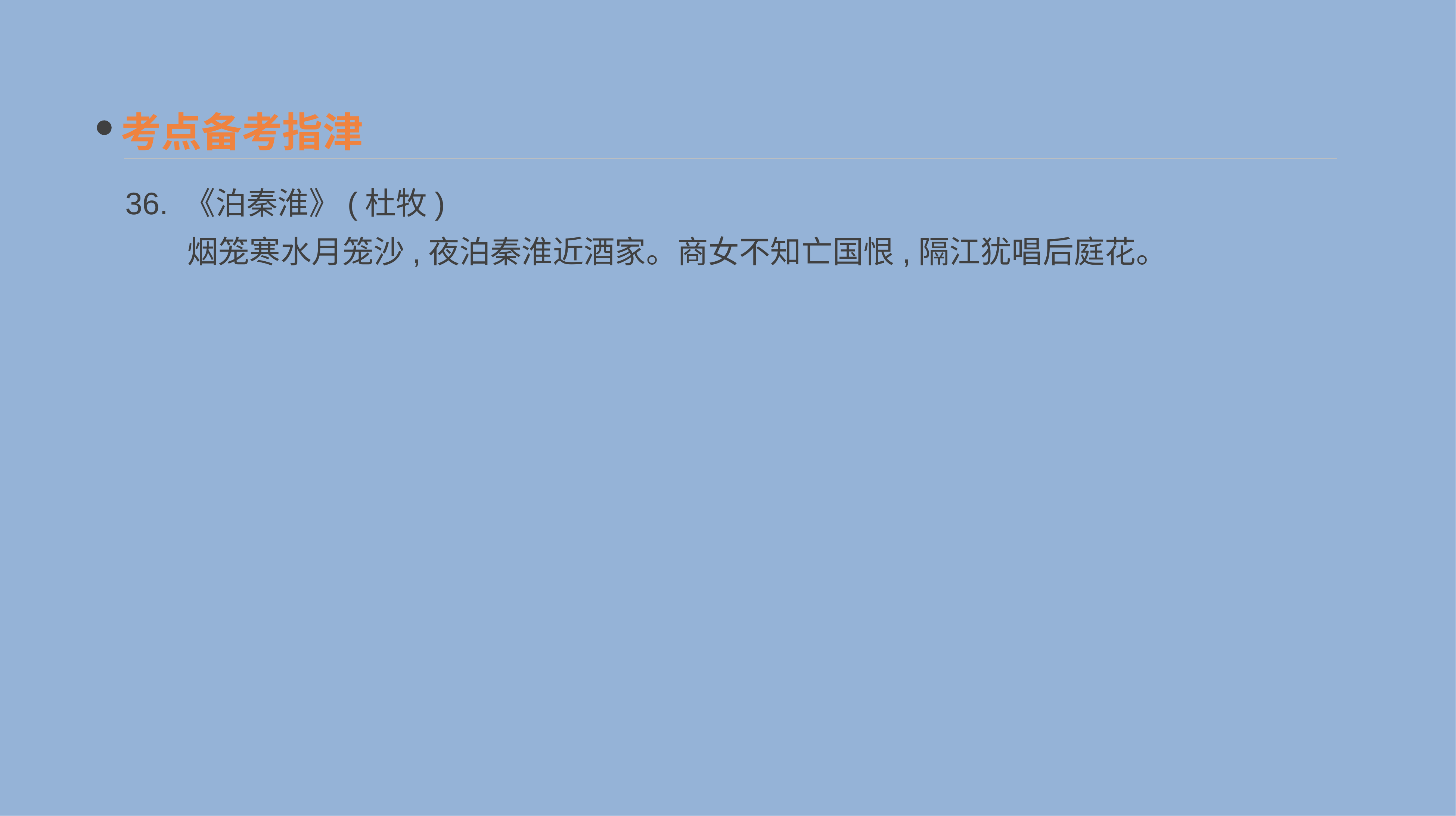

考点备考指津

36. 《泊秦淮》(杜牧)
　　烟笼寒水月笼沙,夜泊秦淮近酒家。商女不知亡国恨,隔江犹唱后庭花。